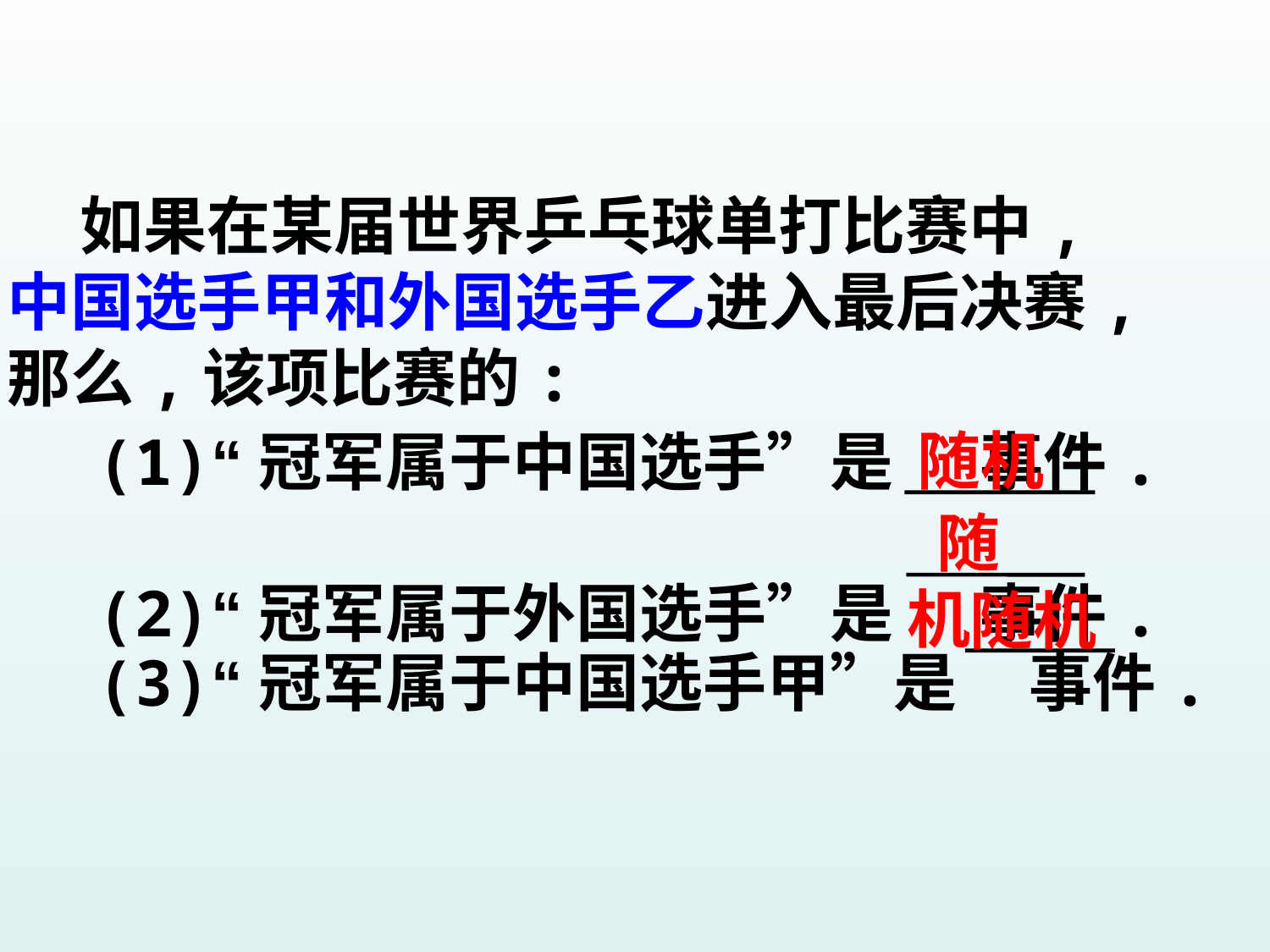

如果在某届世界乒乓球单打比赛中,中国选手甲和外国选手乙进入最后决赛,那么,该项比赛的:
随机
(1)“冠军属于中国选手”是      事件.
(2)“冠军属于外国选手”是      事件.
(3)“冠军属于中国选手甲”是     事件.

 随机
随机